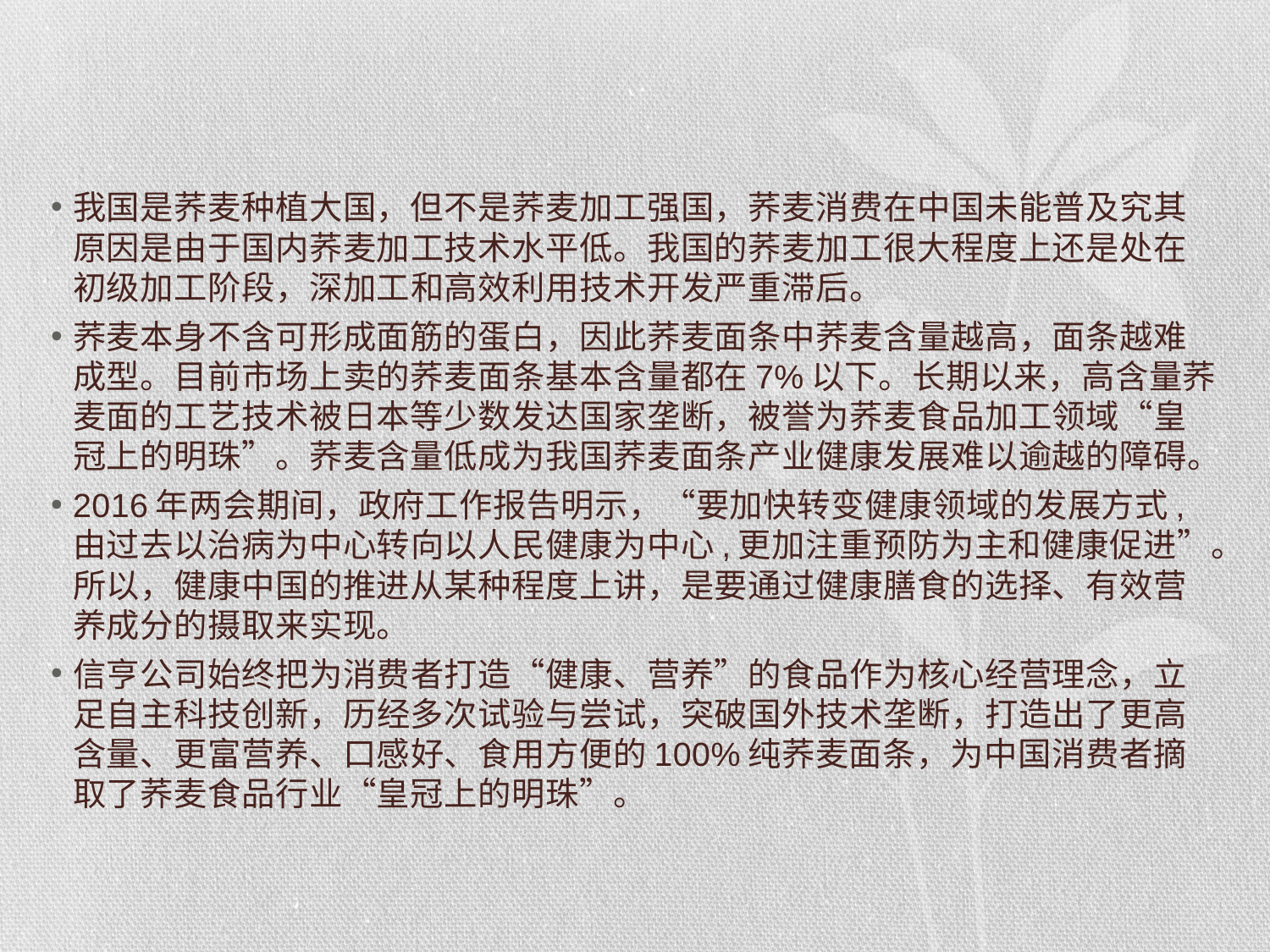

#
我国是荞麦种植大国，但不是荞麦加工强国，荞麦消费在中国未能普及究其原因是由于国内荞麦加工技术水平低。我国的荞麦加工很大程度上还是处在初级加工阶段，深加工和高效利用技术开发严重滞后。
荞麦本身不含可形成面筋的蛋白，因此荞麦面条中荞麦含量越高，面条越难成型。目前市场上卖的荞麦面条基本含量都在7%以下。长期以来，高含量荞麦面的工艺技术被日本等少数发达国家垄断，被誉为荞麦食品加工领域“皇冠上的明珠”。荞麦含量低成为我国荞麦面条产业健康发展难以逾越的障碍。
2016年两会期间，政府工作报告明示，“要加快转变健康领域的发展方式,由过去以治病为中心转向以人民健康为中心,更加注重预防为主和健康促进”。所以，健康中国的推进从某种程度上讲，是要通过健康膳食的选择、有效营养成分的摄取来实现。
信亨公司始终把为消费者打造“健康、营养”的食品作为核心经营理念，立足自主科技创新，历经多次试验与尝试，突破国外技术垄断，打造出了更高含量、更富营养、口感好、食用方便的100%纯荞麦面条，为中国消费者摘取了荞麦食品行业“皇冠上的明珠”。